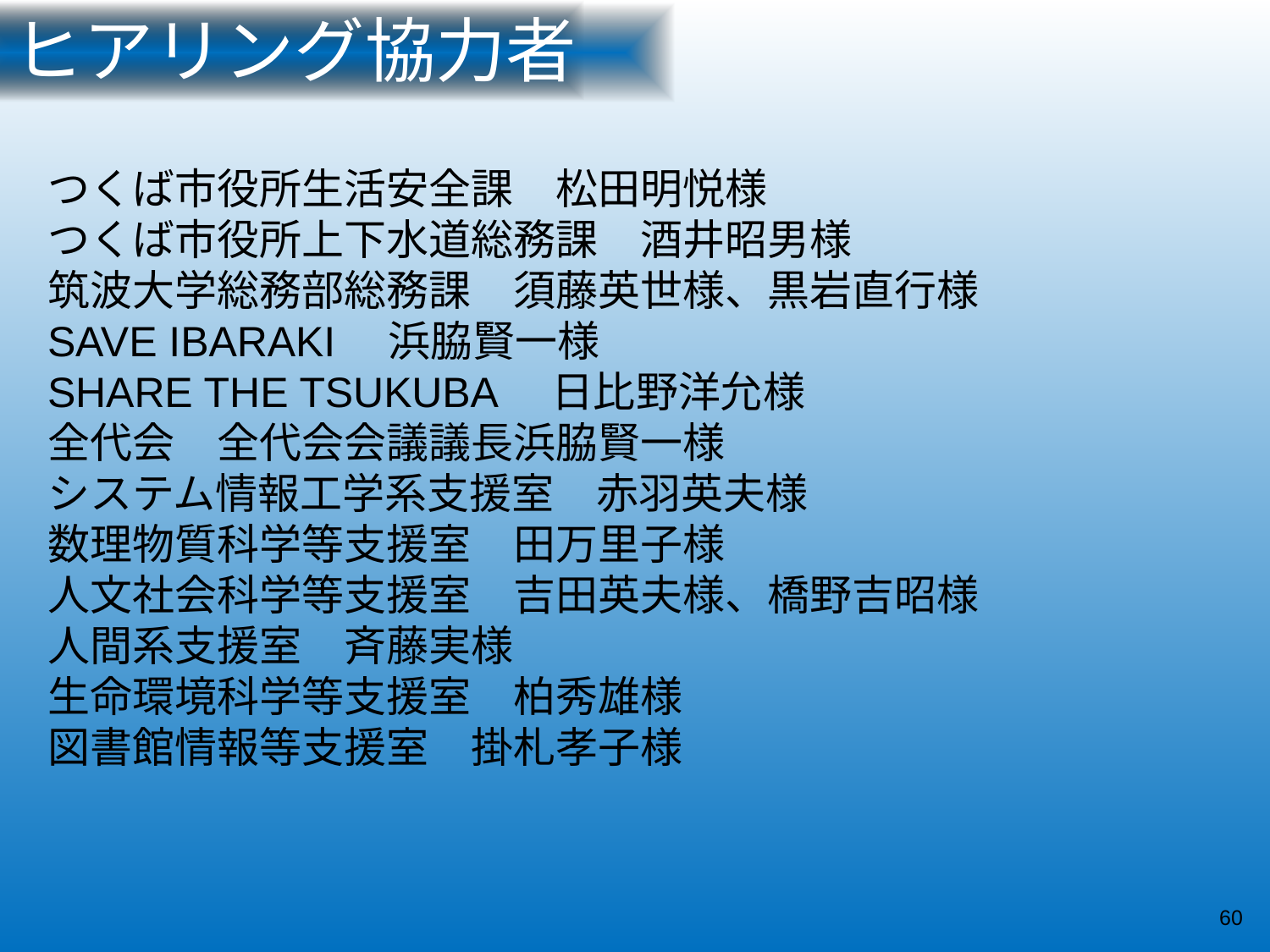

ヒアリング協力者
#

つくば市役所生活安全課　松田明悦様
つくば市役所上下水道総務課　酒井昭男様
筑波大学総務部総務課　須藤英世様、黒岩直行様
SAVE IBARAKI　浜脇賢一様
SHARE THE TSUKUBA　日比野洋允様
全代会　全代会会議議長浜脇賢一様
システム情報工学系支援室　赤羽英夫様
数理物質科学等支援室　田万里子様
人文社会科学等支援室　吉田英夫様、橋野吉昭様
人間系支援室　斉藤実様
生命環境科学等支援室　柏秀雄様
図書館情報等支援室　掛札孝子様

60